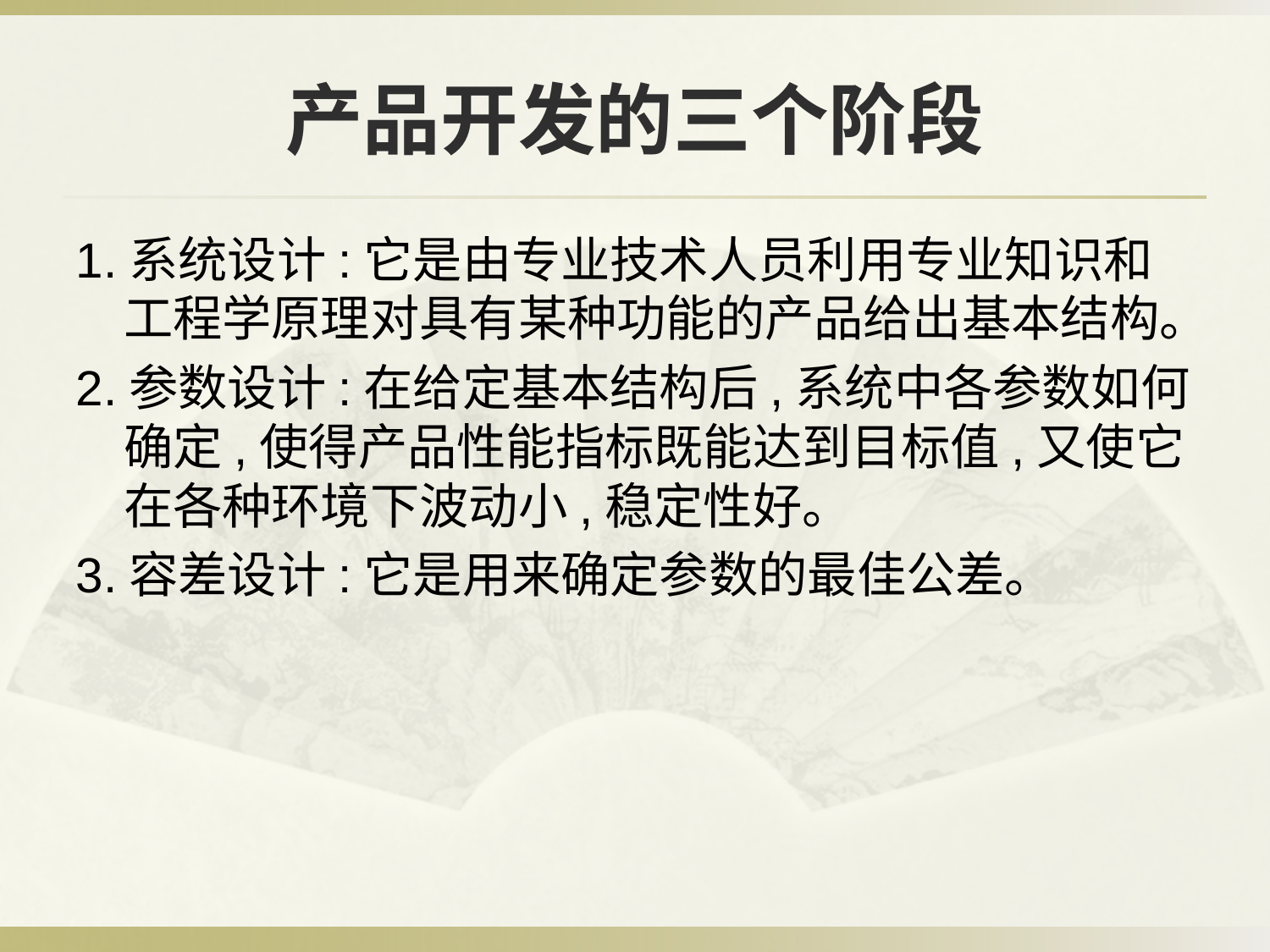

# 产品开发的三个阶段
1.系统设计:它是由专业技术人员利用专业知识和工程学原理对具有某种功能的产品给出基本结构。
2.参数设计:在给定基本结构后,系统中各参数如何确定,使得产品性能指标既能达到目标值,又使它在各种环境下波动小,稳定性好。
3.容差设计:它是用来确定参数的最佳公差。